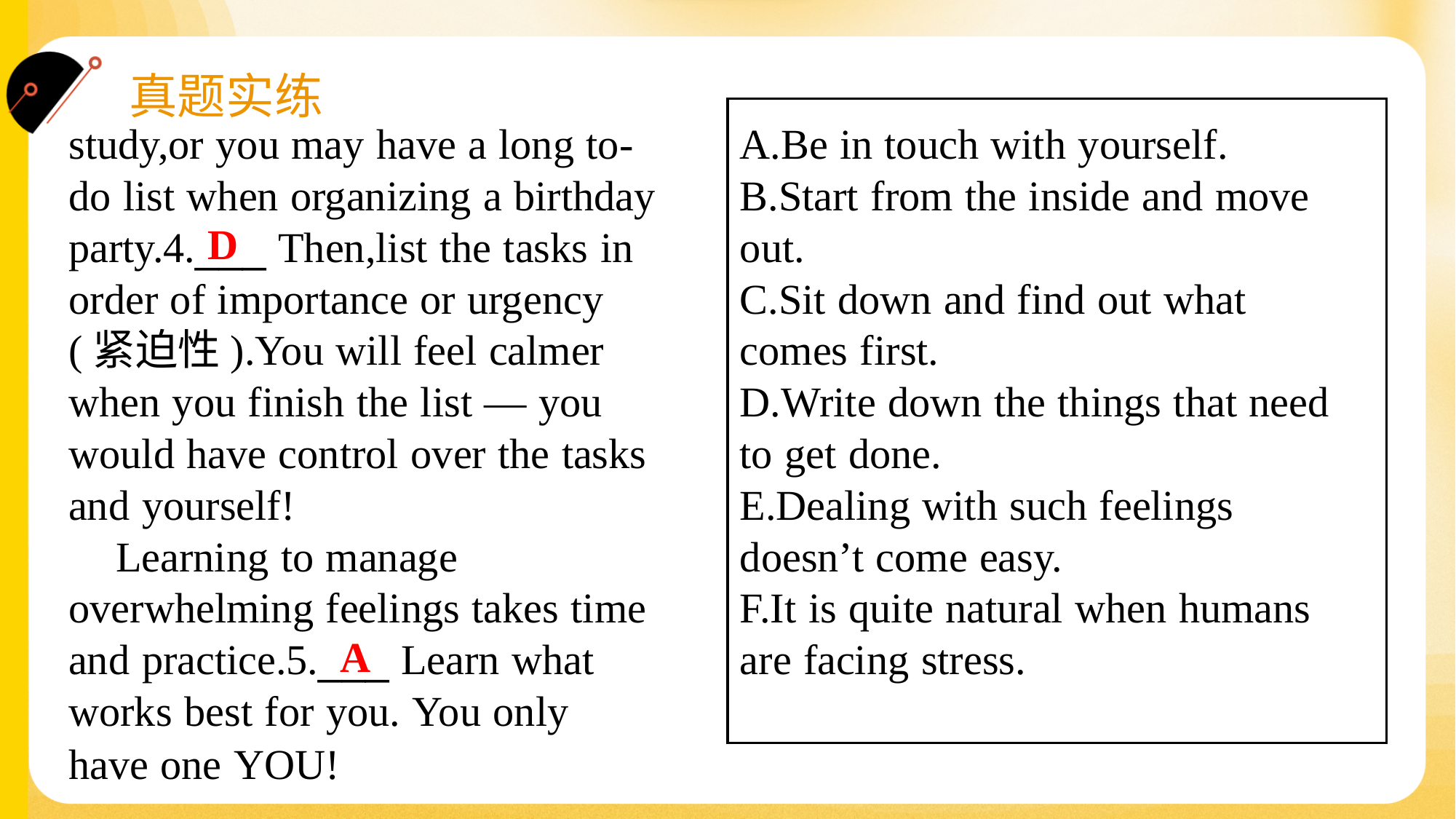

study,or you may have a long to-
do list when organizing a birthday
party.4.___ Then,list the tasks in
order of importance or urgency
(紧迫性).You will feel calmer
when you finish the list — you
would have control over the tasks
and yourself!
    Learning to manage
overwhelming feelings takes time
and practice.5.___ Learn what
works best for you. You only
have one YOU!#1.5
A.Be in touch with yourself.
B.Start from the inside and move
out.
C.Sit down and find out what
comes first.
D.Write down the things that need
to get done.
E.Dealing with such feelings
doesn’t come easy.
F.It is quite natural when humans
are facing stress.
D
A